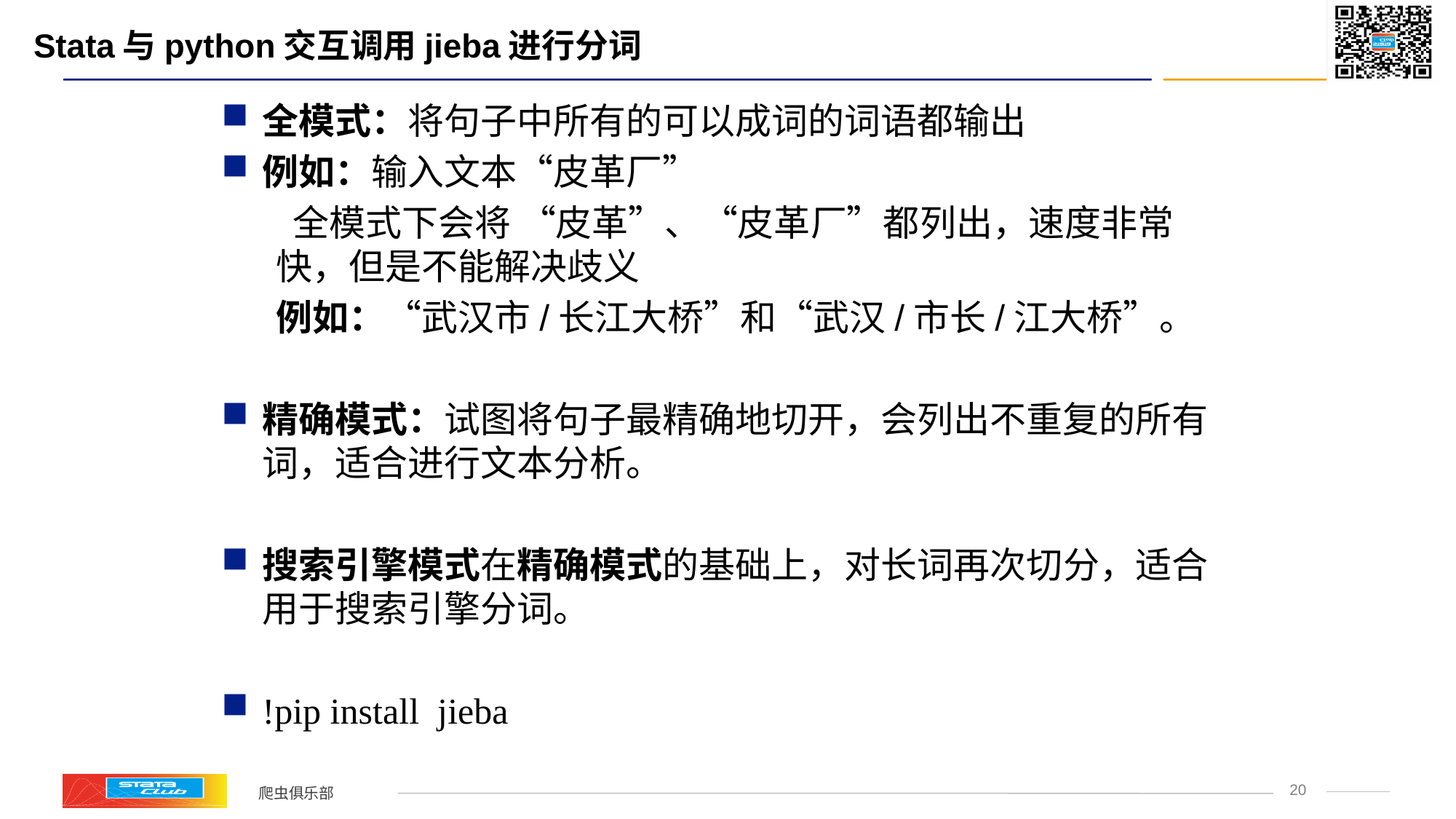

# Stata与python交互调用jieba进行分词
全模式：将句子中所有的可以成词的词语都输出
例如：输入文本“皮革厂”
 全模式下会将 “皮革”、“皮革厂”都列出，速度非常快，但是不能解决歧义
例如：“武汉市/长江大桥”和“武汉/市长/江大桥”。

精确模式：试图将句子最精确地切开，会列出不重复的所有词，适合进行文本分析。

搜索引擎模式在精确模式的基础上，对长词再次切分，适合用于搜索引擎分词。

!pip install  jieba